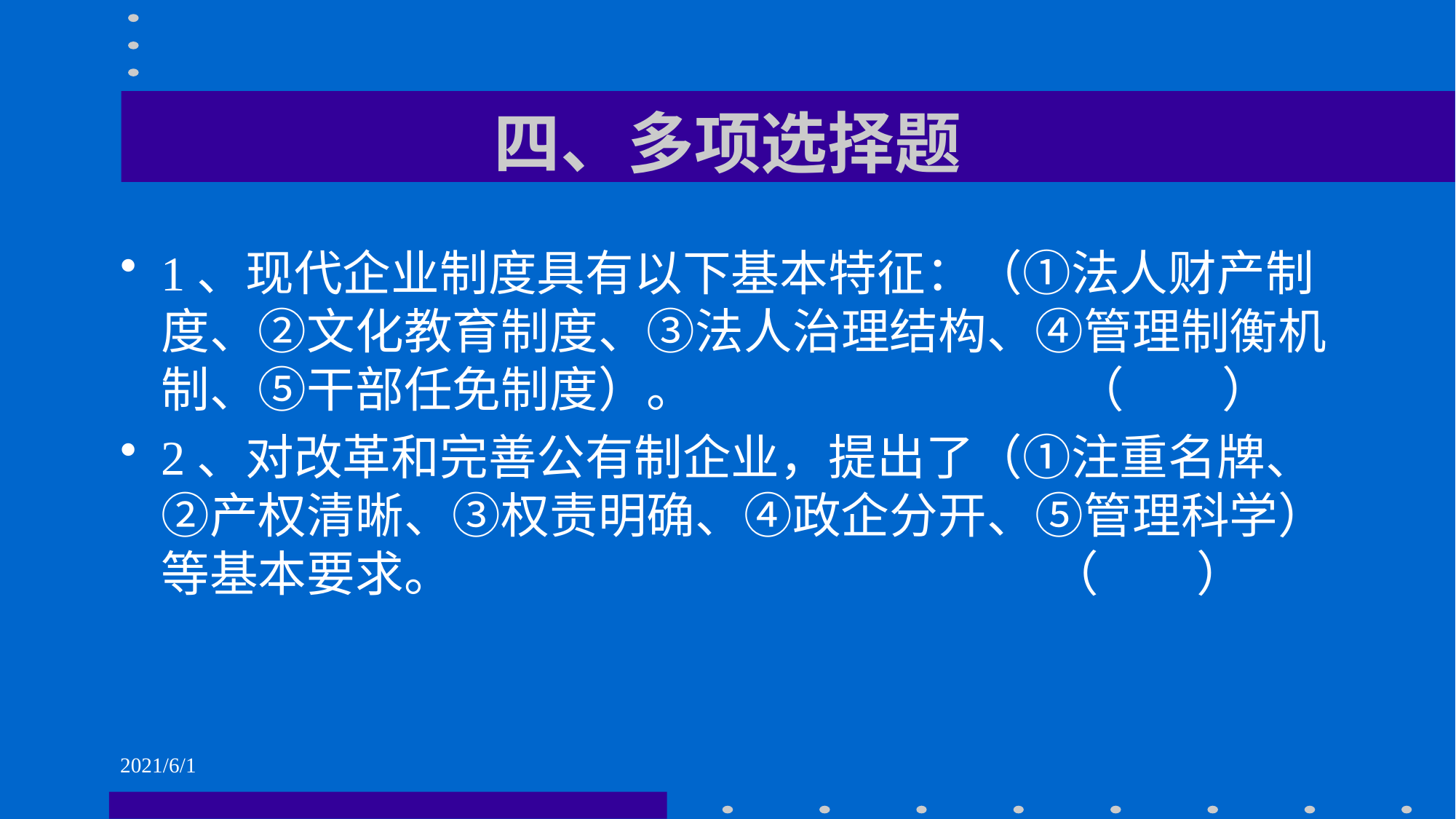

# 四、多项选择题
1、现代企业制度具有以下基本特征：（①法人财产制度、②文化教育制度、③法人治理结构、④管理制衡机制、⑤干部任免制度）。                                   （         ）
2、对改革和完善公有制企业，提出了（①注重名牌、②产权清晰、③权责明确、④政企分开、⑤管理科学）等基本要求。                                                       （         ）
2021/6/1